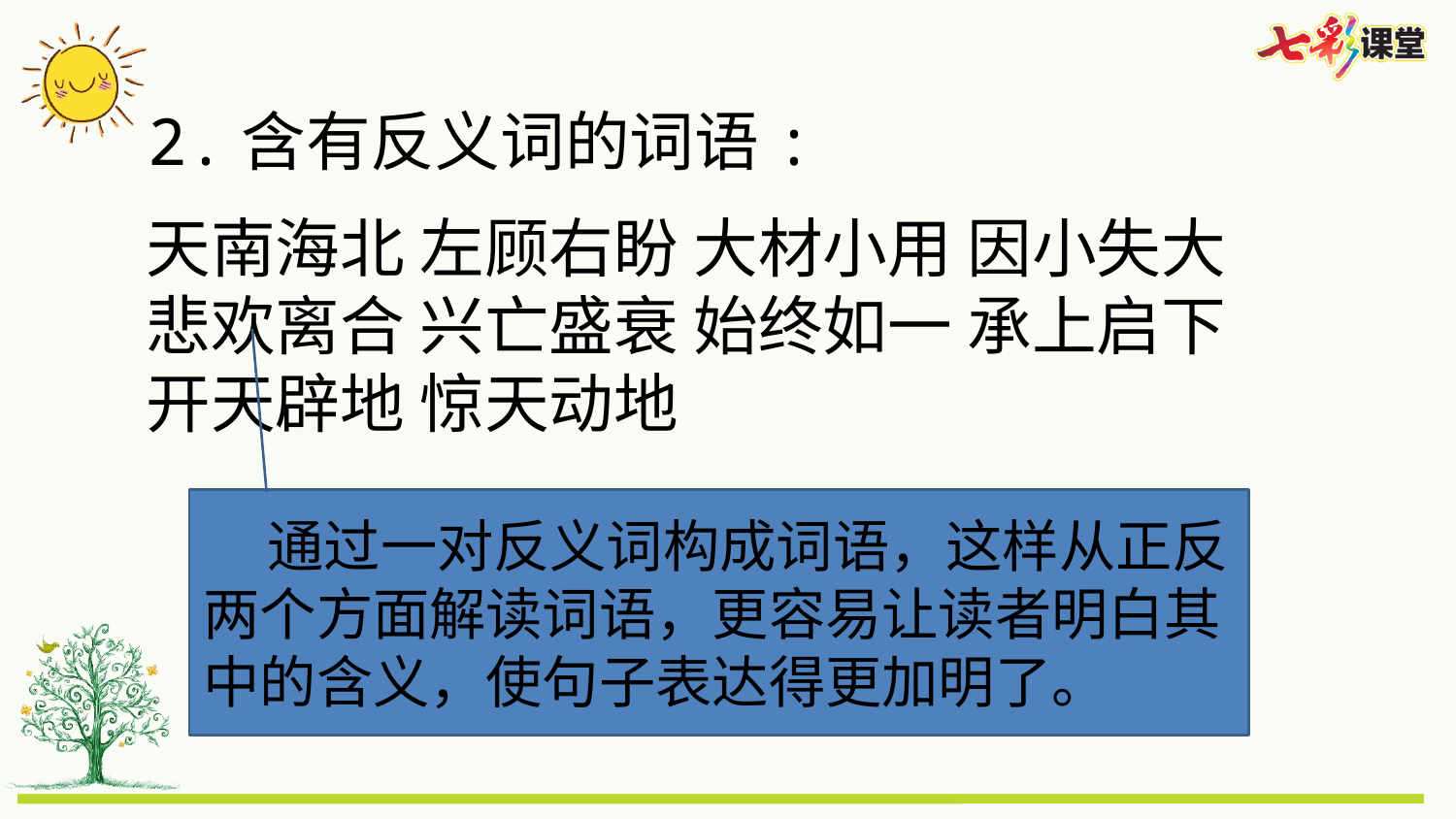

2.含有反义词的词语:
天南海北 左顾右盼 大材小用 因小失大
悲欢离合 兴亡盛衰 始终如一 承上启下
开天辟地 惊天动地
    通过一对反义词构成词语，这样从正反两个方面解读词语，更容易让读者明白其中的含义，使句子表达得更加明了。